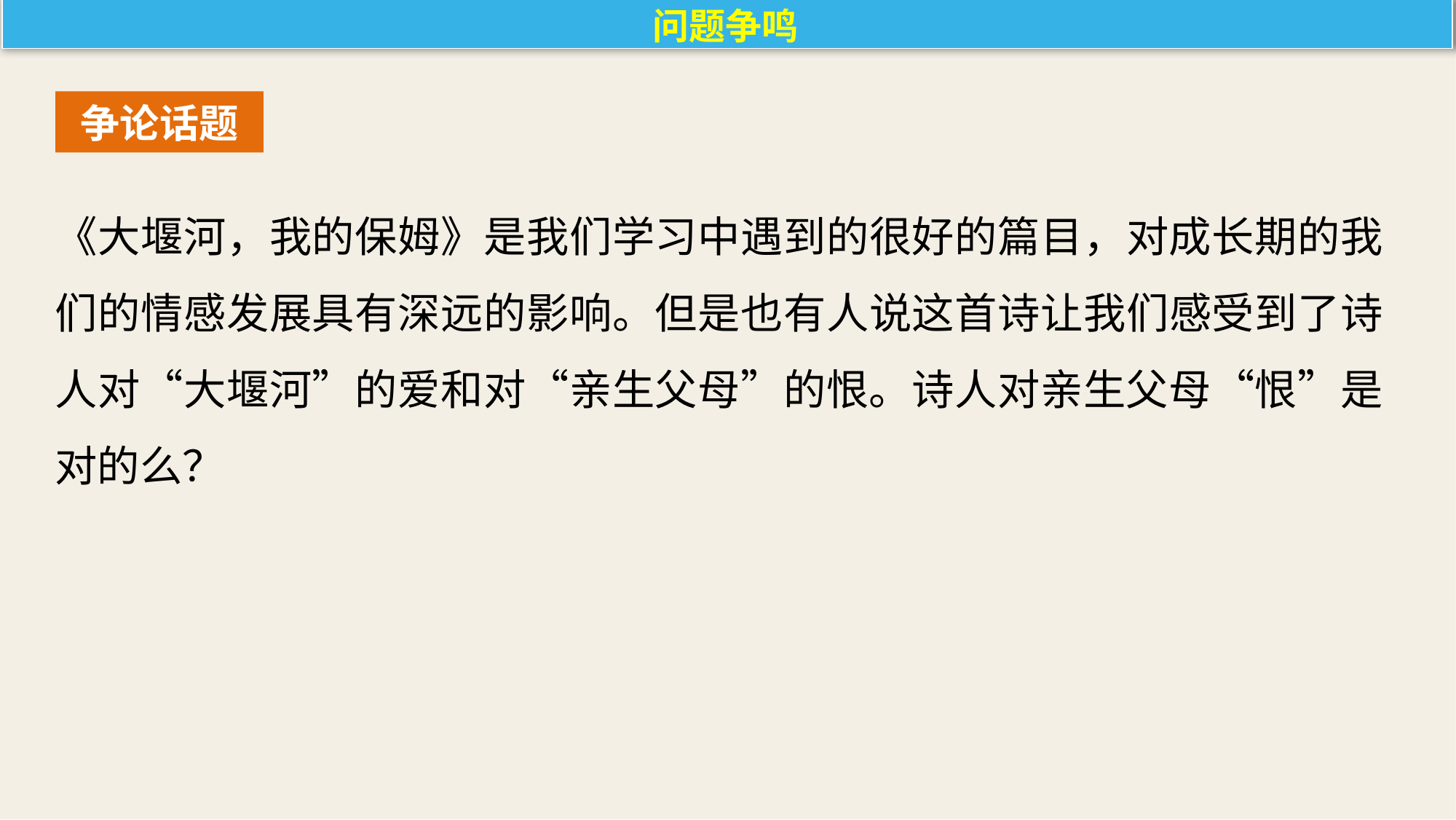

问题争鸣
争论话题
《大堰河，我的保姆》是我们学习中遇到的很好的篇目，对成长期的我们的情感发展具有深远的影响。但是也有人说这首诗让我们感受到了诗人对“大堰河”的爱和对“亲生父母”的恨。诗人对亲生父母“恨”是对的么？